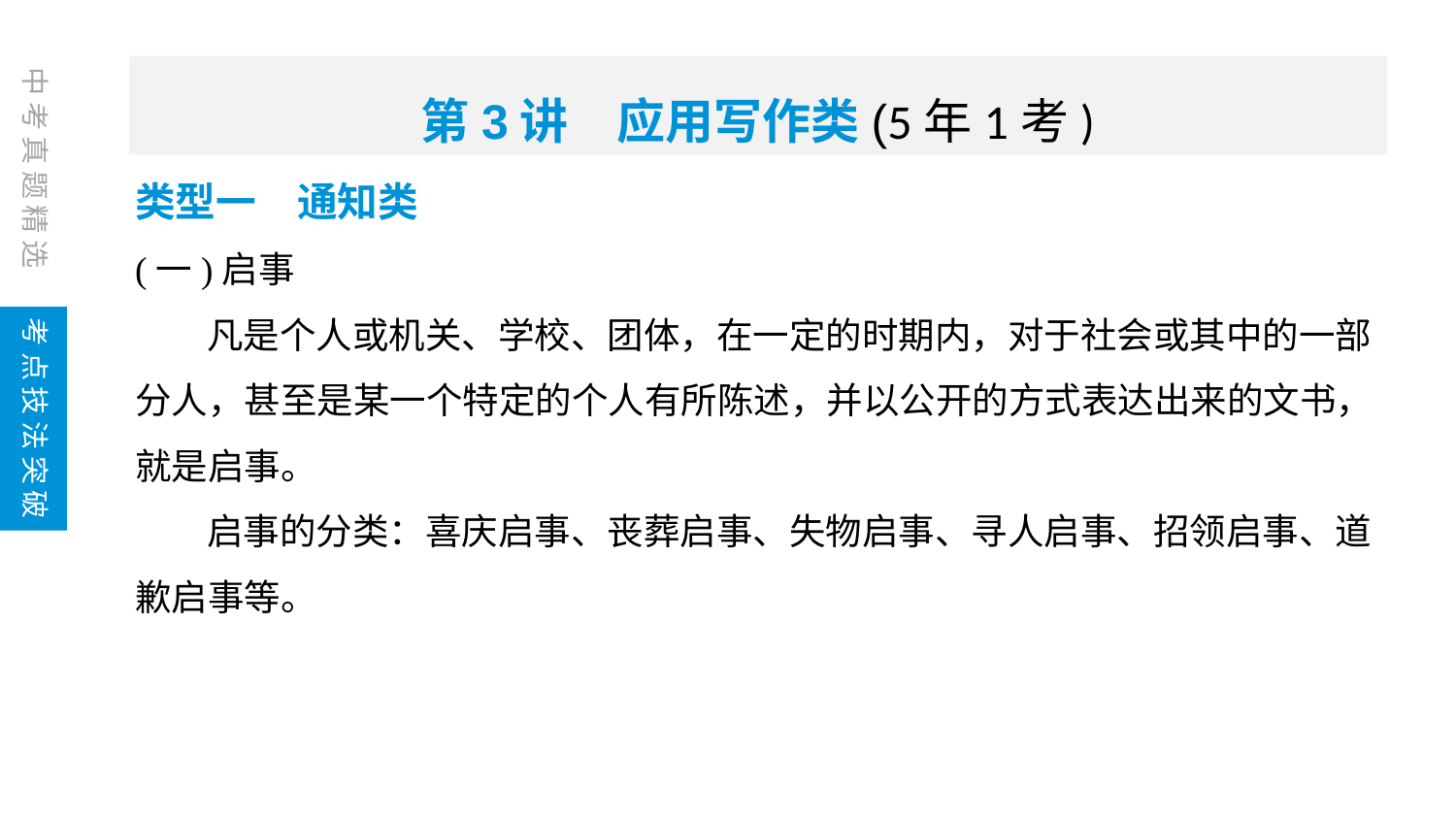

第3讲　应用写作类(5年1考)
类型一　通知类
(一)启事
凡是个人或机关、学校、团体，在一定的时期内，对于社会或其中的一部分人，甚至是某一个特定的个人有所陈述，并以公开的方式表达出来的文书，就是启事。
启事的分类：喜庆启事、丧葬启事、失物启事、寻人启事、招领启事、道歉启事等。